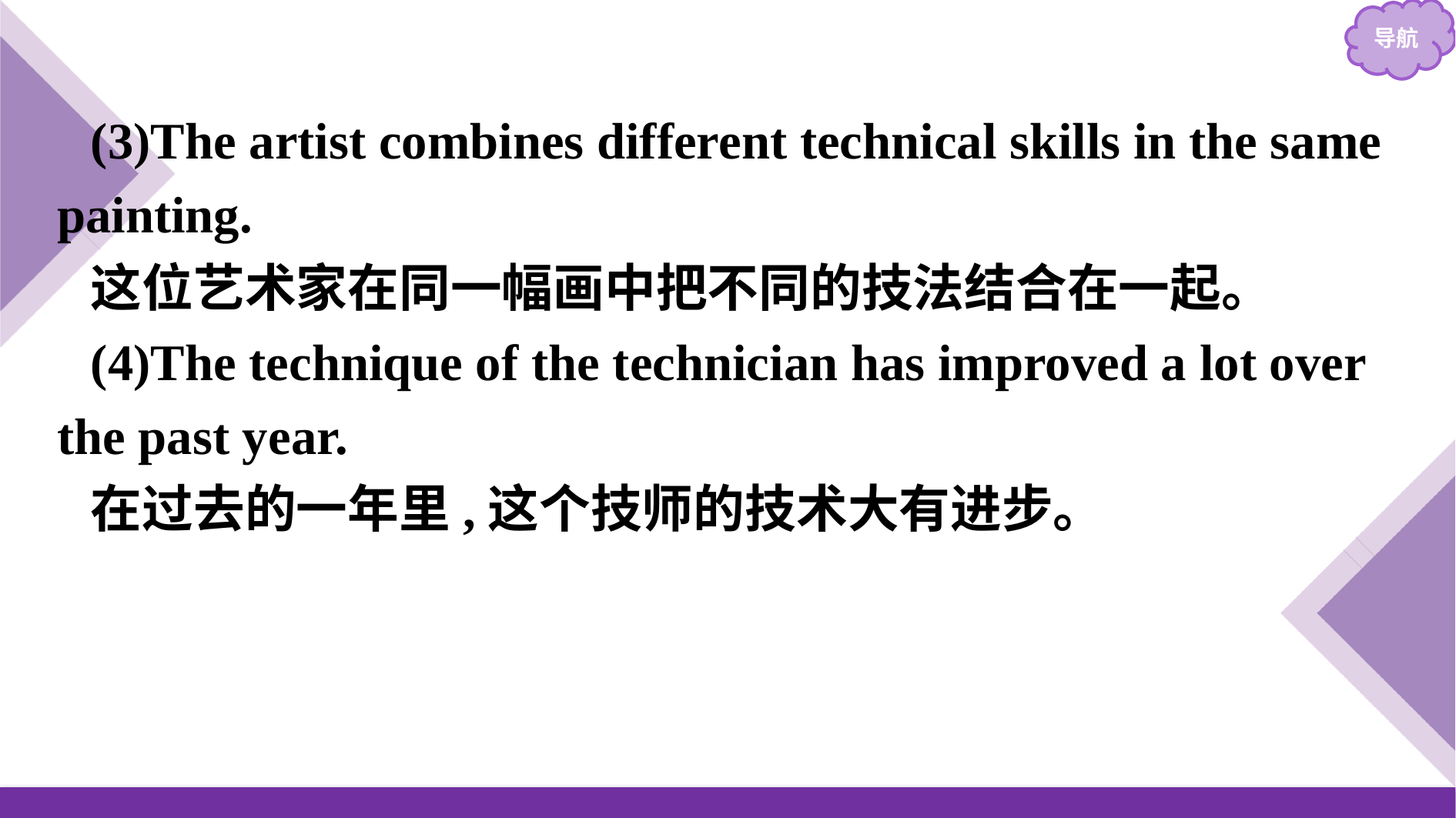

(3)The artist combines different technical skills in the same painting.
这位艺术家在同一幅画中把不同的技法结合在一起。
(4)The technique of the technician has improved a lot over the past year.
在过去的一年里,这个技师的技术大有进步。